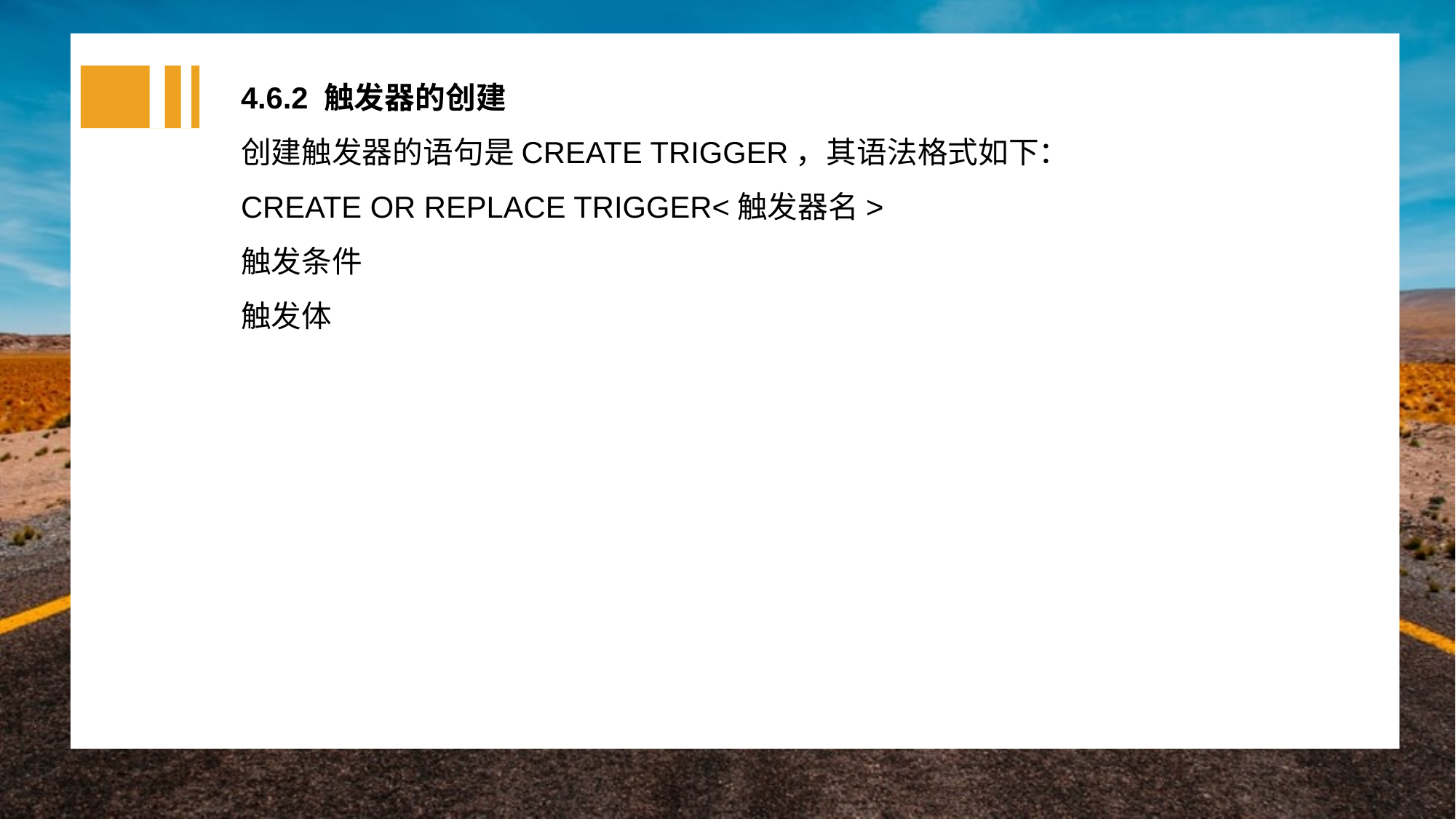

4.6.2 触发器的创建
创建触发器的语句是CREATE TRIGGER，其语法格式如下：
CREATE OR REPLACE TRIGGER<触发器名>
触发条件
触发体